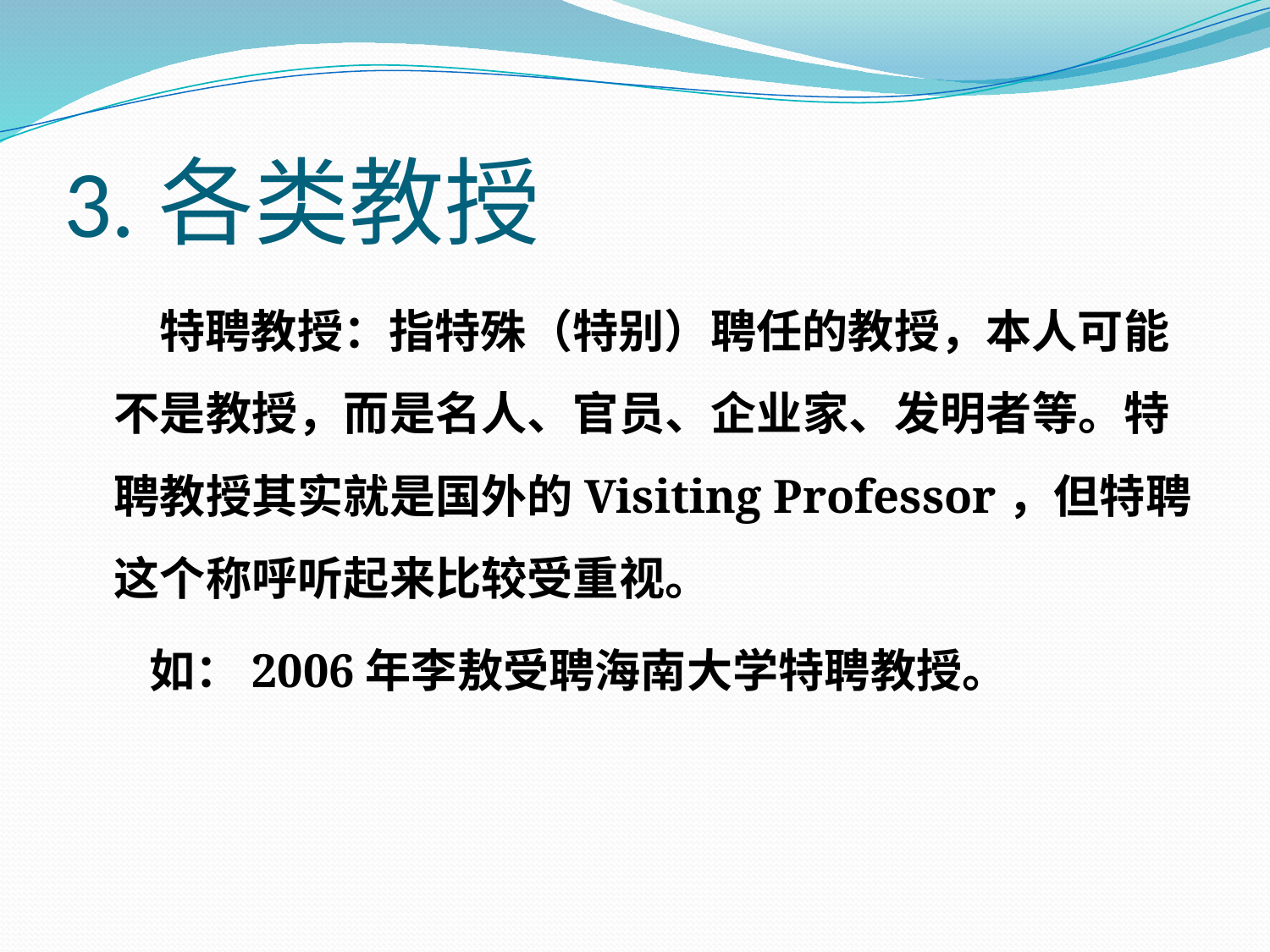

# 3.各类教授
       特聘教授：指特殊（特别）聘任的教授，本人可能不是教授，而是名人、官员、企业家、发明者等。特聘教授其实就是国外的Visiting Professor，但特聘这个称呼听起来比较受重视。
      如：2006年李敖受聘海南大学特聘教授。